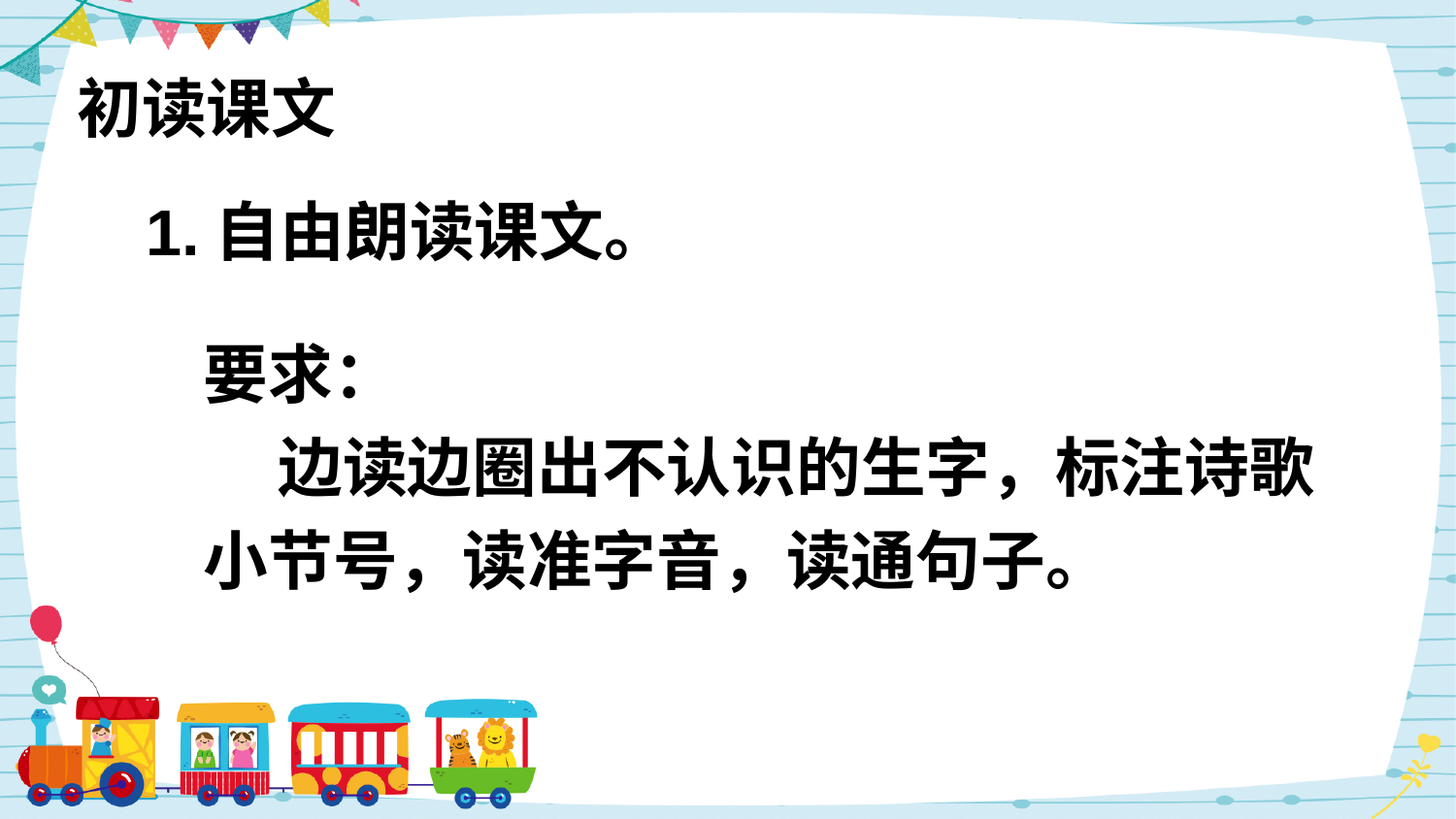

初读课文
1.自由朗读课文。
要求：
    边读边圈出不认识的生字，标注诗歌小节号，读准字音，读通句子。